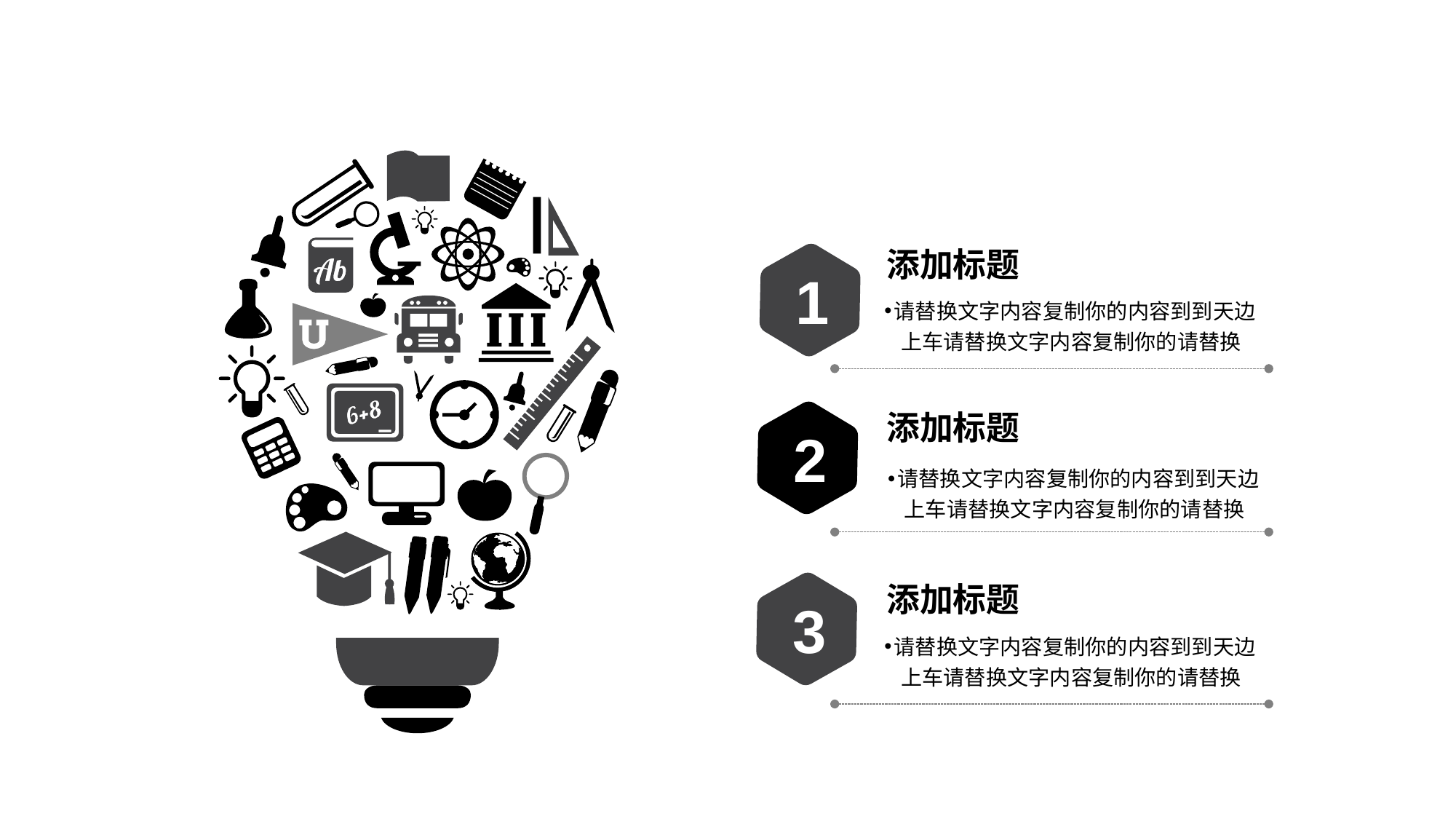

添加标题

1

请替换文字内容复制你的内容到到天边上车请替换文字内容复制你的请替换

添加标题

2

请替换文字内容复制你的内容到到天边上车请替换文字内容复制你的请替换

添加标题

3

请替换文字内容复制你的内容到到天边上车请替换文字内容复制你的请替换